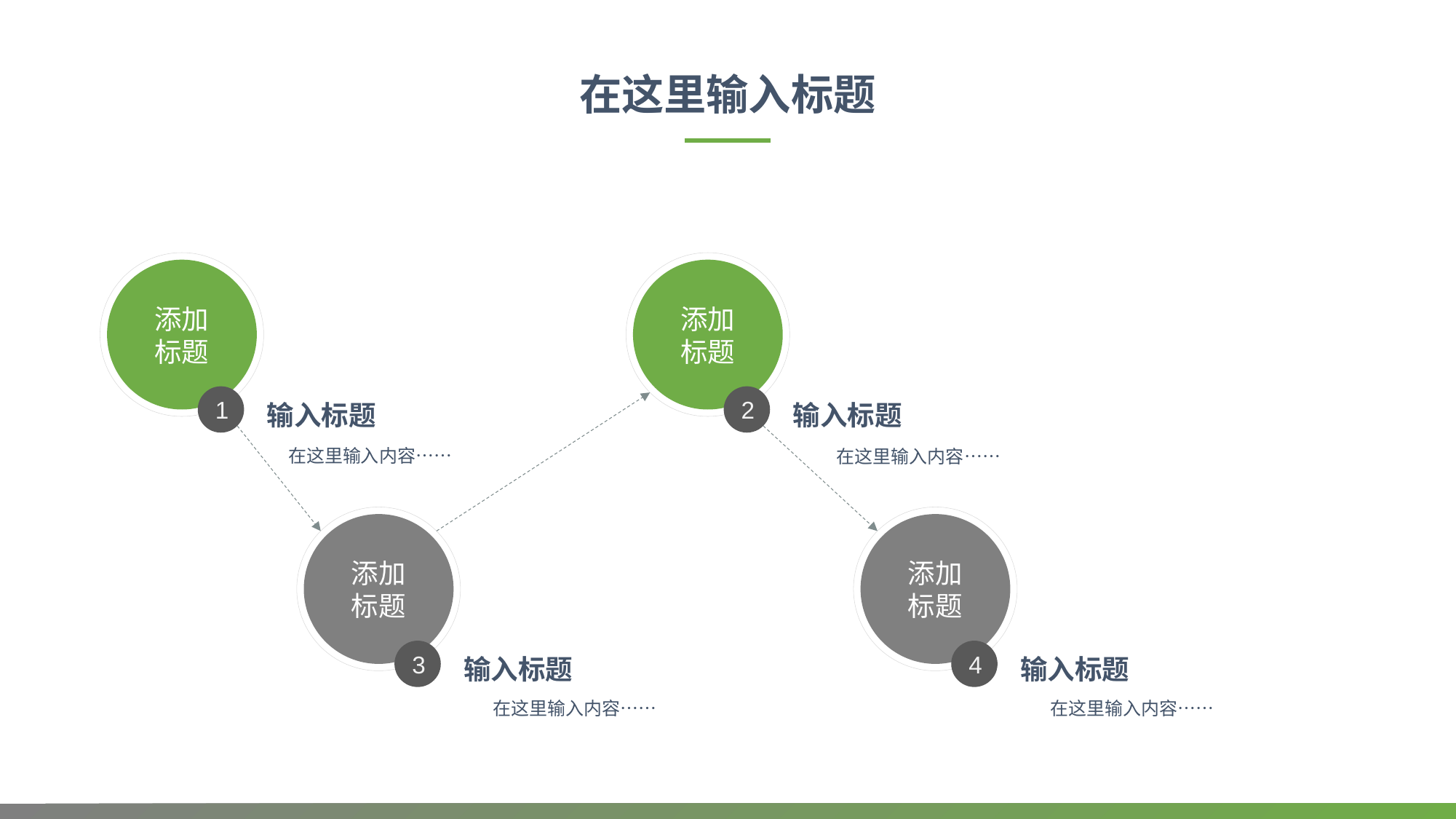

在这里输入标题

添加
标题

添加
标题
1
2
输入标题
输入标题
在这里输入内容……
在这里输入内容……

添加
标题

添加
标题
3
4
输入标题
输入标题
在这里输入内容……
在这里输入内容……